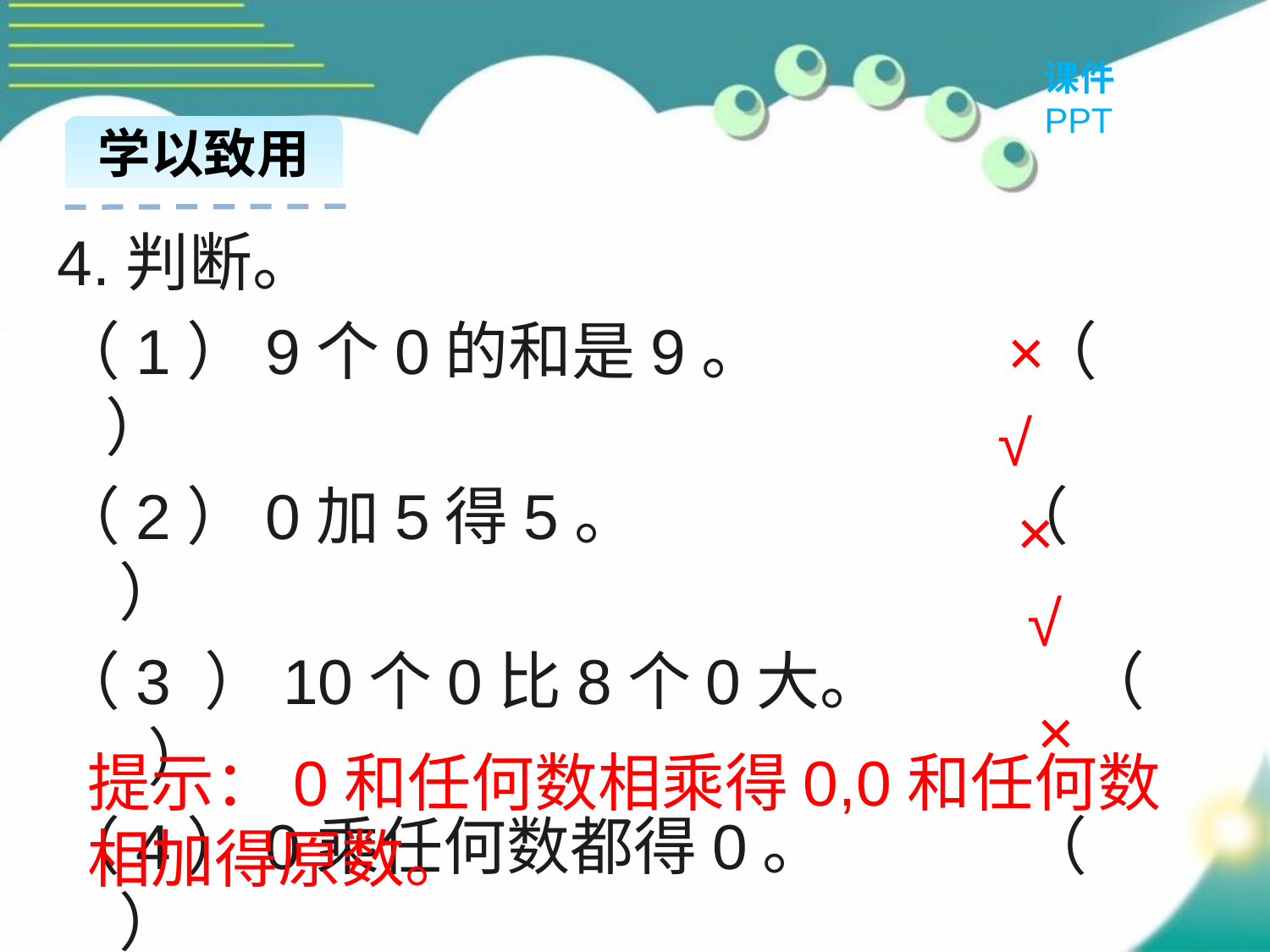

课件PPT
学以致用

4.判断。
（1）9个0的和是9。                   （     ）
（2）0加5得5。                          （     ）
（3 ）10个0比8个0大。              （     ）
（4）0乘任何数都得0。              （     ）
（5）任何数加0都得0。              （     ）
×
√
×
√
×
提示：0和任何数相乘得0,0和任何数相加得原数。